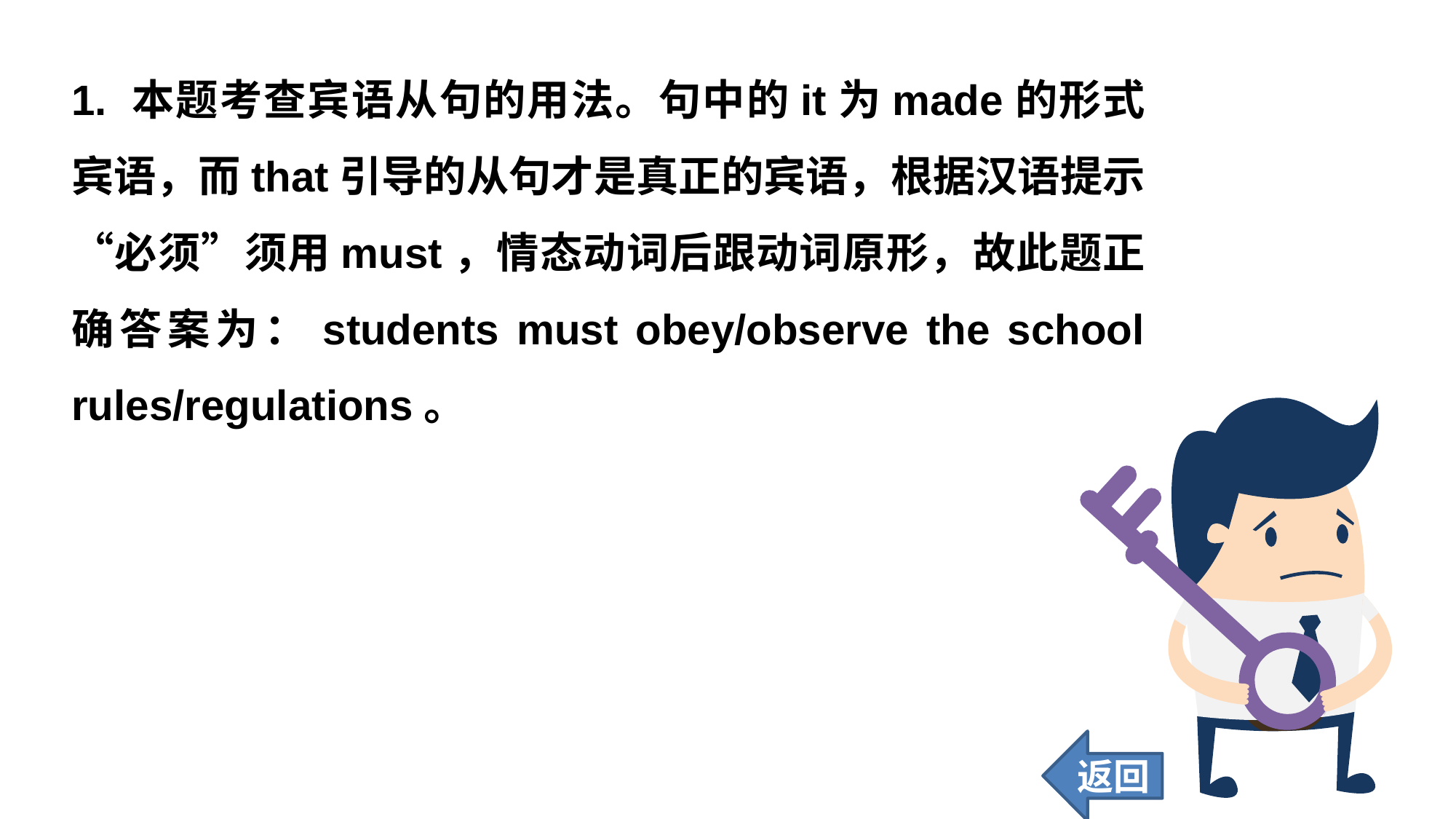

1. 本题考查宾语从句的用法。句中的it为made的形式宾语，而that引导的从句才是真正的宾语，根据汉语提示“必须”须用must，情态动词后跟动词原形，故此题正确答案为：students must obey/observe the school rules/regulations。

返回
89